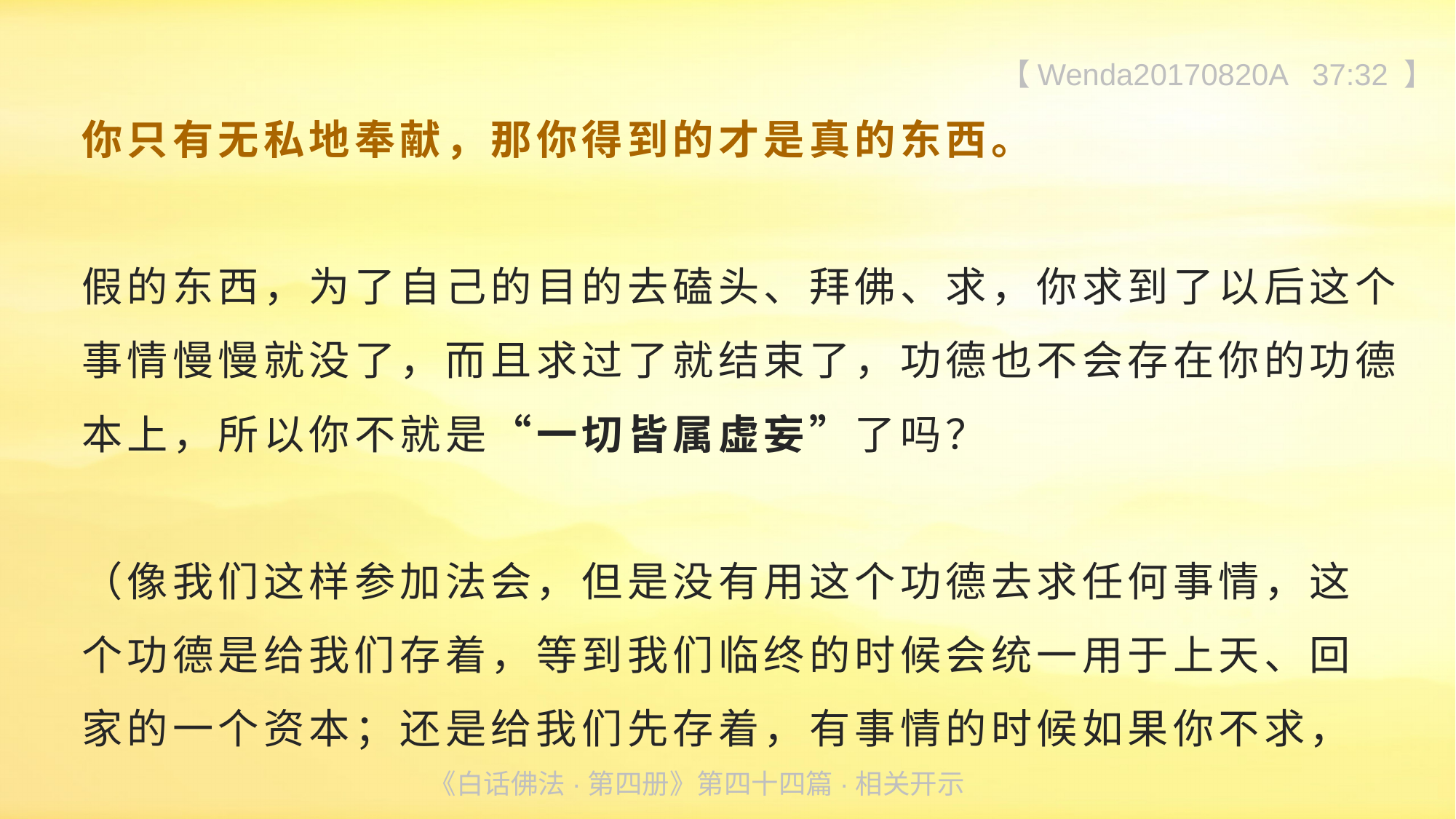

【Wenda20170820A   37:32 】
你只有无私地奉献，那你得到的才是真的东西。

假的东西，为了自己的目的去磕头、拜佛、求，你求到了以后这个事情慢慢就没了，而且求过了就结束了，功德也不会存在你的功德本上，所以你不就是“一切皆属虚妄”了吗？

（像我们这样参加法会，但是没有用这个功德去求任何事情，这
个功德是给我们存着，等到我们临终的时候会统一用于上天、回
家的一个资本；还是给我们先存着，有事情的时候如果你不求，
《白话佛法·第四册》第四十四篇·相关开示